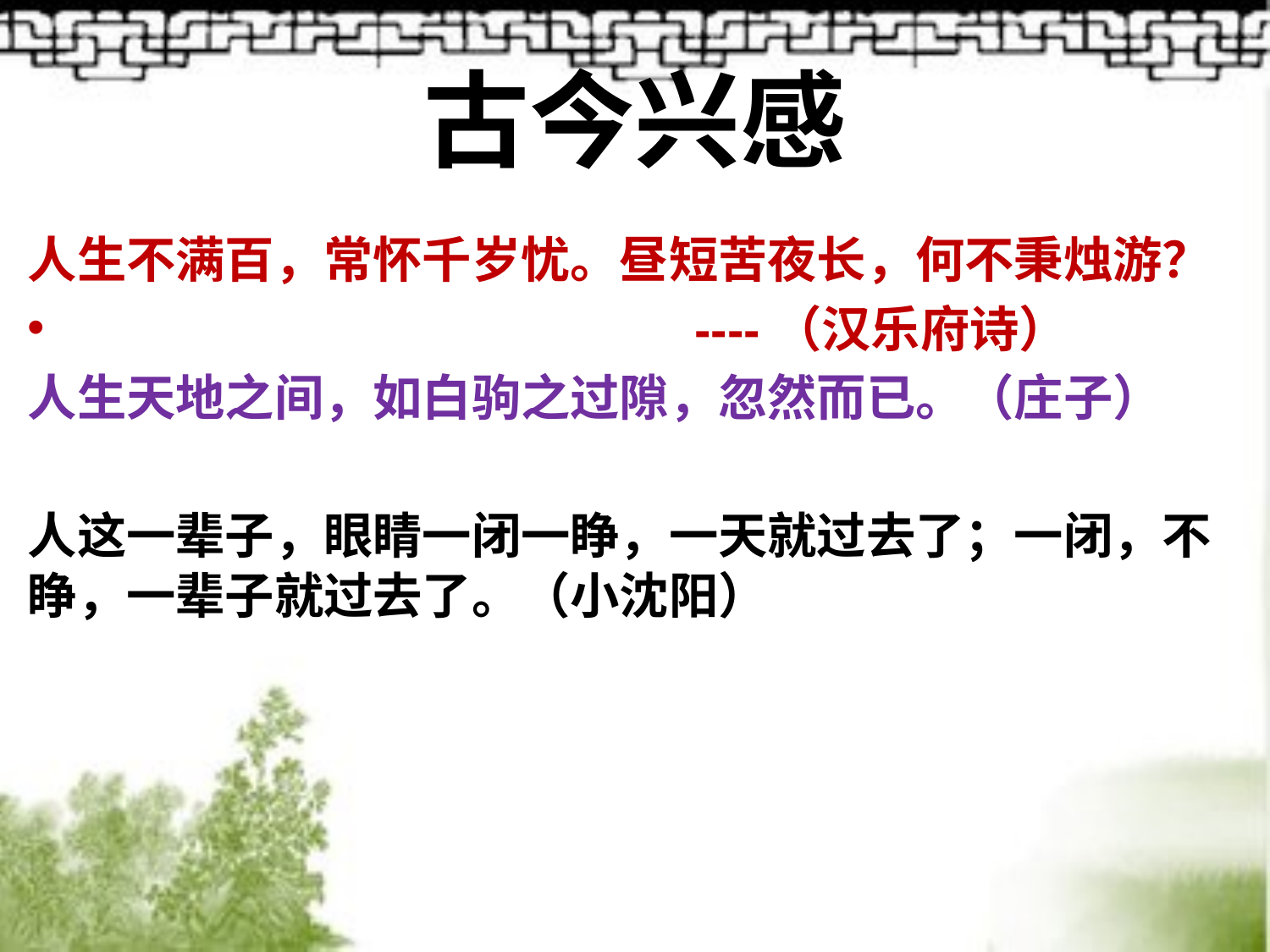

# 古今兴感
人生不满百，常怀千岁忧。昼短苦夜长，何不秉烛游？
                                             ----（汉乐府诗）
人生天地之间，如白驹之过隙，忽然而已。（庄子）

人这一辈子，眼睛一闭一睁，一天就过去了；一闭，不睁，一辈子就过去了。（小沈阳）